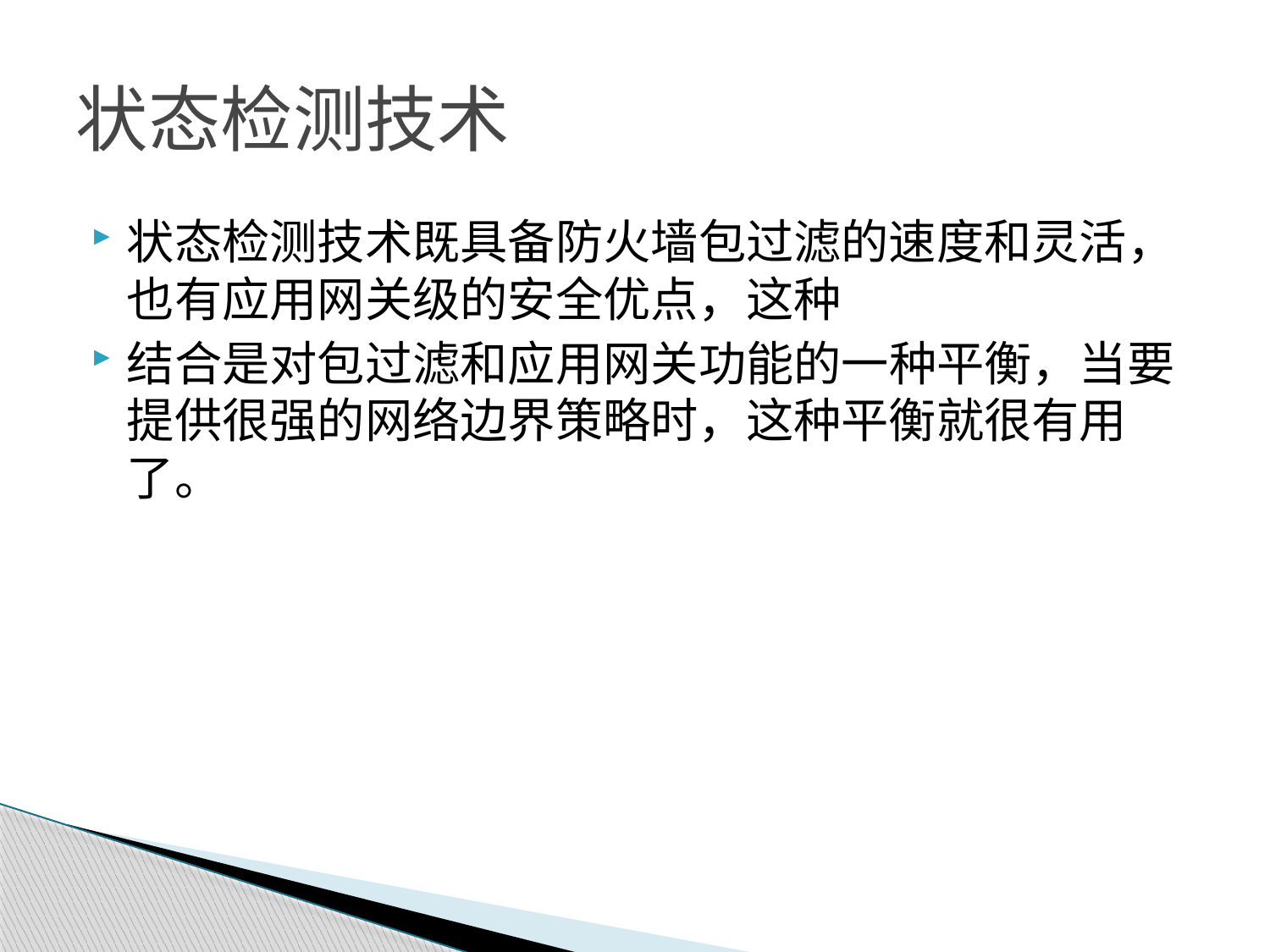

# 状态检测技术
状态检测技术既具备防火墙包过滤的速度和灵活，也有应用网关级的安全优点，这种
结合是对包过滤和应用网关功能的一种平衡，当要提供很强的网络边界策略时，这种平衡就很有用了。